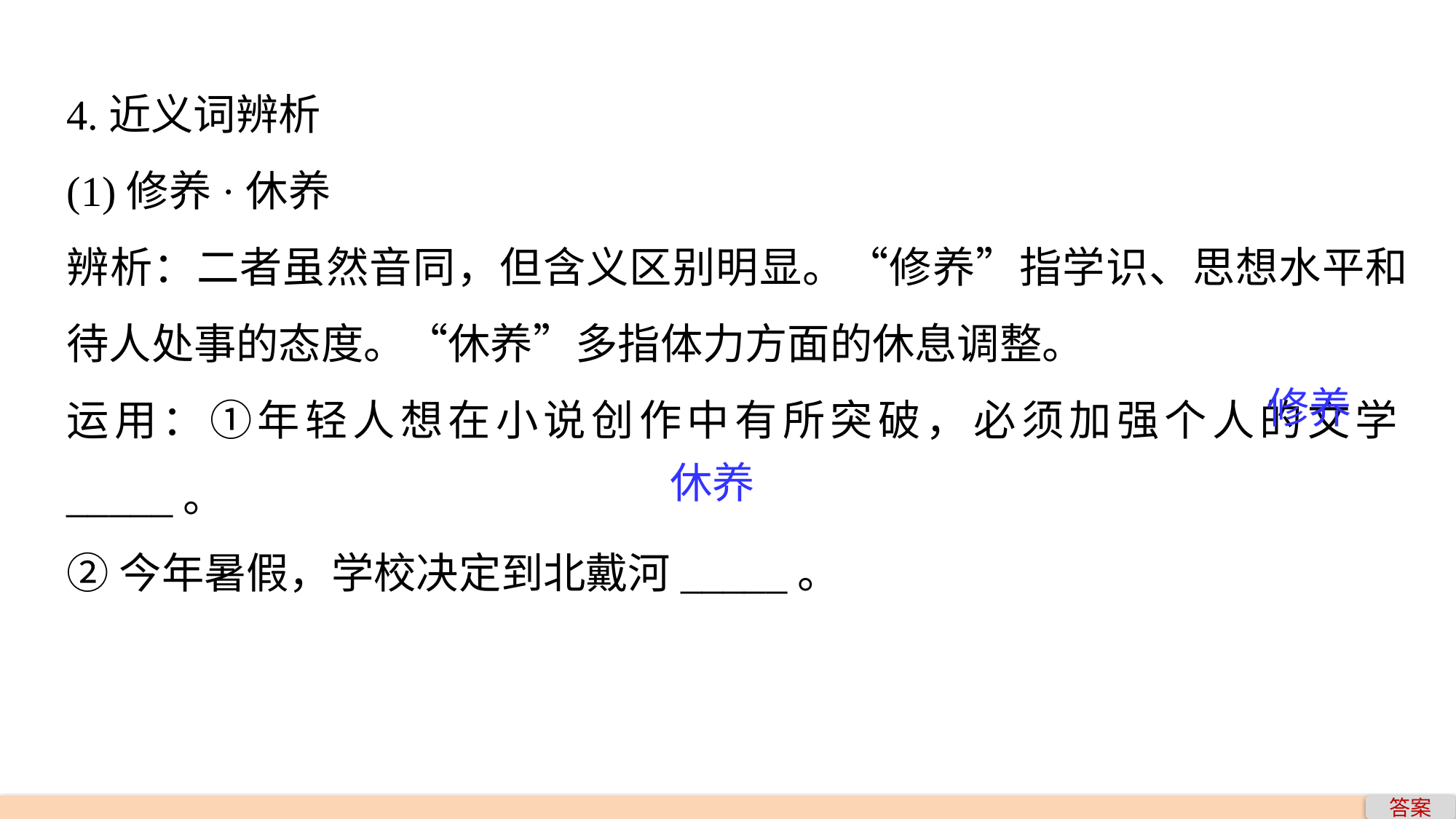

4.近义词辨析
(1)修养·休养
辨析：二者虽然音同，但含义区别明显。“修养”指学识、思想水平和待人处事的态度。“休养”多指体力方面的休息调整。
运用：①年轻人想在小说创作中有所突破，必须加强个人的文学_____。
②今年暑假，学校决定到北戴河_____。
修养
休养
答案